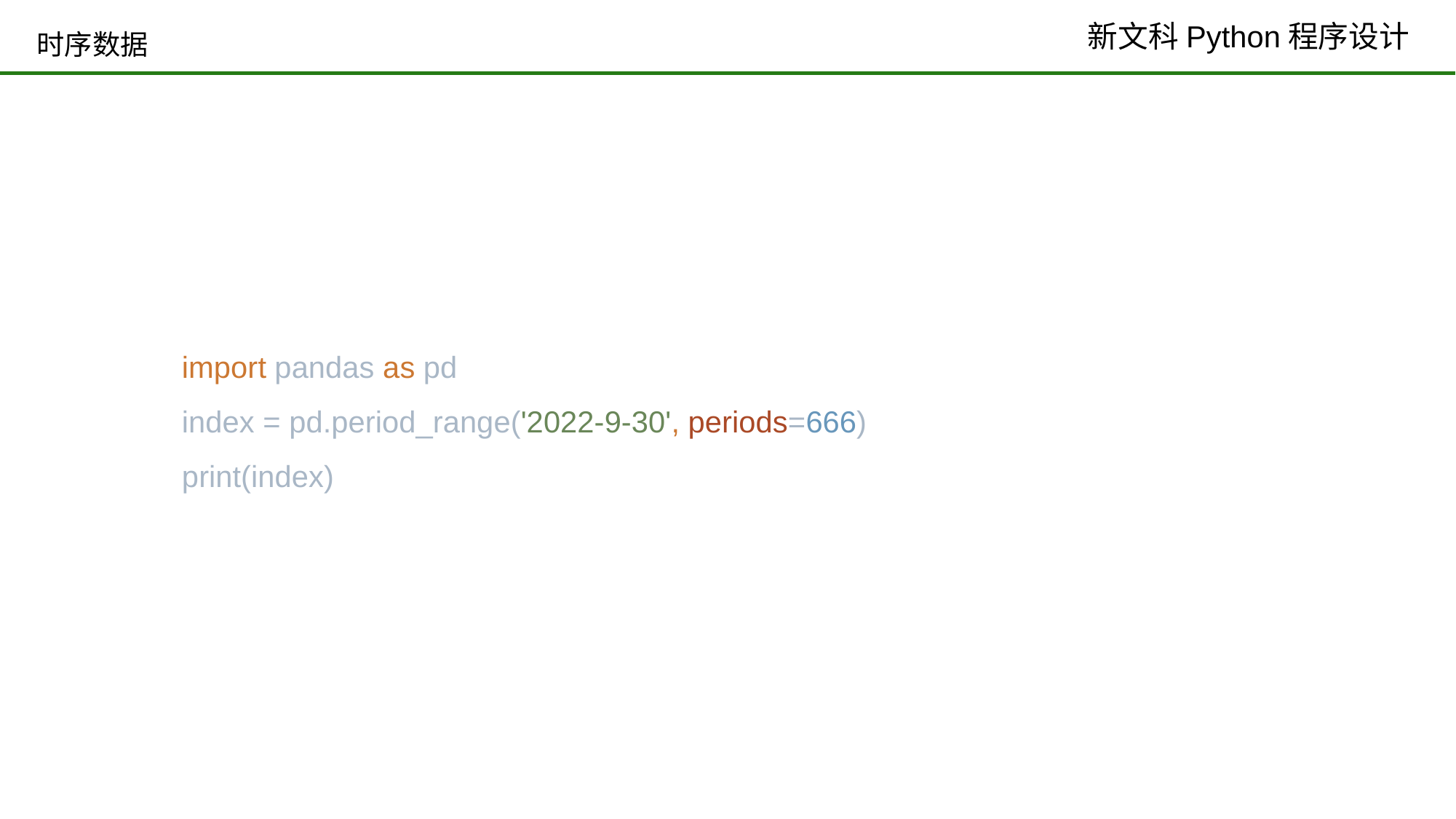

# 时序数据
import pandas as pd
index = pd.period_range('2022-9-30', periods=666)
print(index)